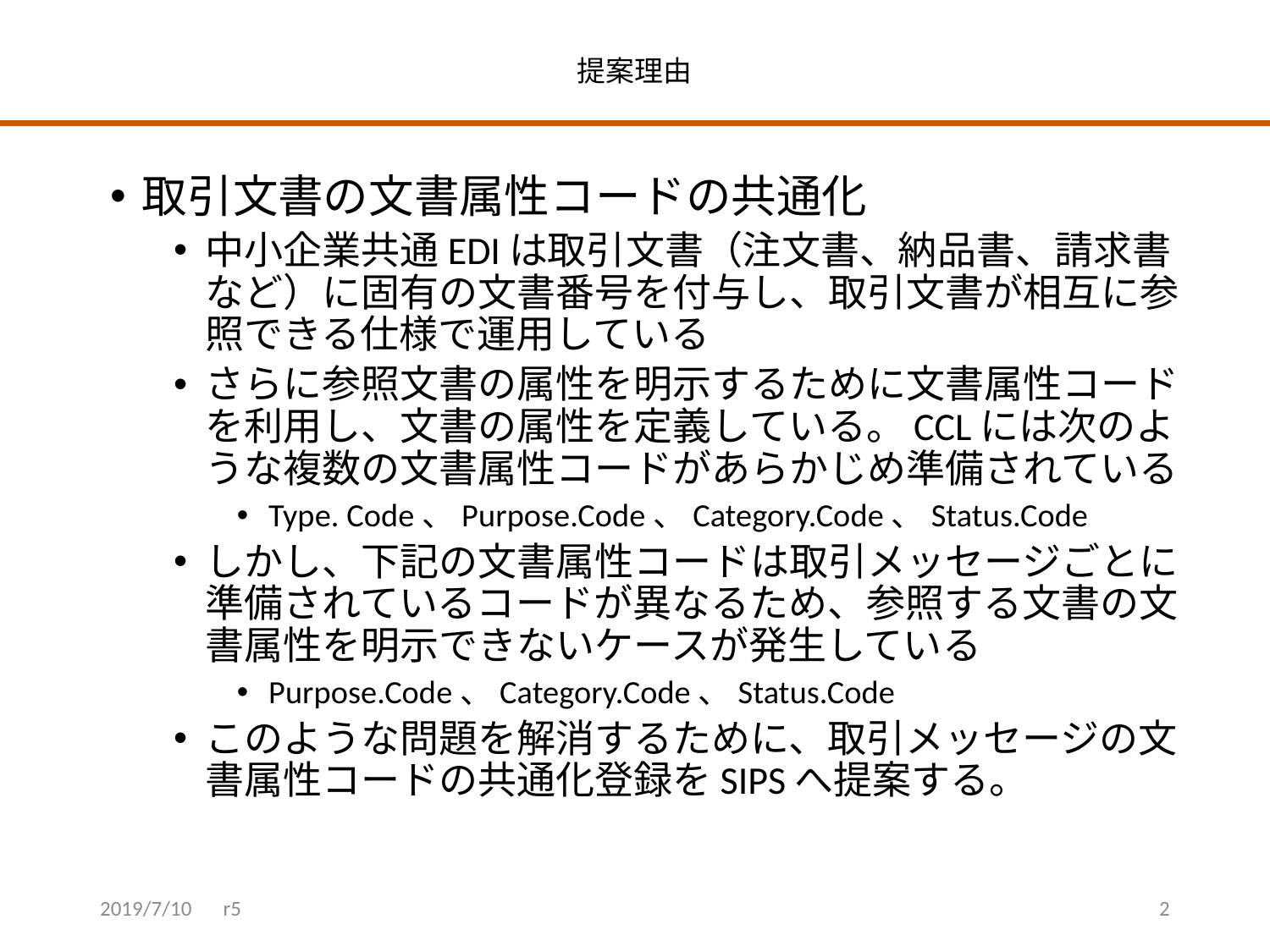

# 提案理由
取引文書の文書属性コードの共通化
中小企業共通EDIは取引文書（注文書、納品書、請求書など）に固有の文書番号を付与し、取引文書が相互に参照できる仕様で運用している
さらに参照文書の属性を明示するために文書属性コードを利用し、文書の属性を定義している。CCLには次のような複数の文書属性コードがあらかじめ準備されている
Type. Code、Purpose.Code、Category.Code、Status.Code
しかし、下記の文書属性コードは取引メッセージごとに準備されているコードが異なるため、参照する文書の文書属性を明示できないケースが発生している
Purpose.Code、Category.Code、Status.Code
このような問題を解消するために、取引メッセージの文書属性コードの共通化登録をSIPSへ提案する。
2019/7/10　r5
2